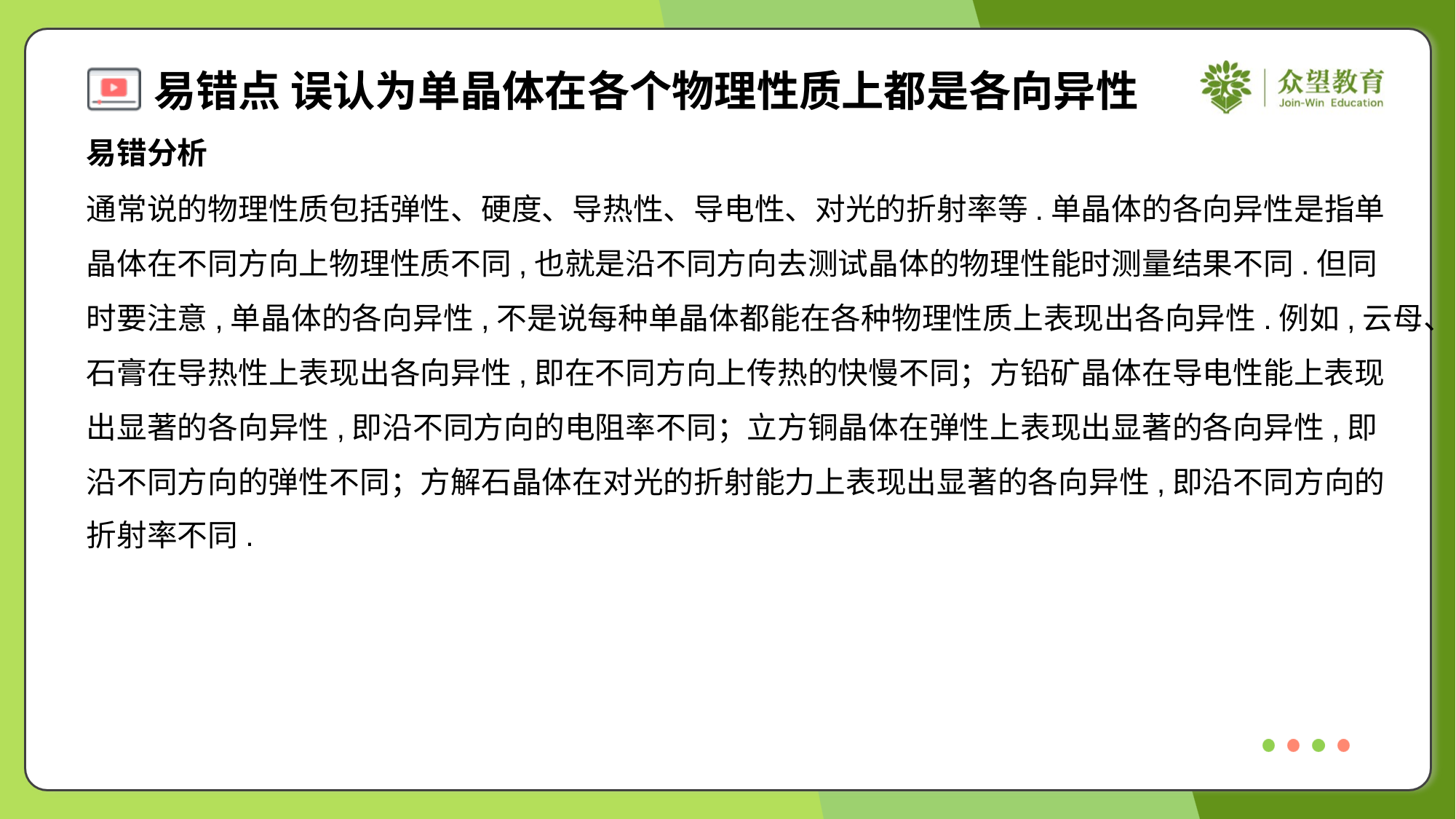

易错分析
通常说的物理性质包括弹性、硬度、导热性、导电性、对光的折射率等.单晶体的各向异性是指单
晶体在不同方向上物理性质不同,也就是沿不同方向去测试晶体的物理性能时测量结果不同.但同
时要注意,单晶体的各向异性,不是说每种单晶体都能在各种物理性质上表现出各向异性.例如,云母、
石膏在导热性上表现出各向异性,即在不同方向上传热的快慢不同；方铅矿晶体在导电性能上表现
出显著的各向异性,即沿不同方向的电阻率不同；立方铜晶体在弹性上表现出显著的各向异性,即
沿不同方向的弹性不同；方解石晶体在对光的折射能力上表现出显著的各向异性,即沿不同方向的
折射率不同.